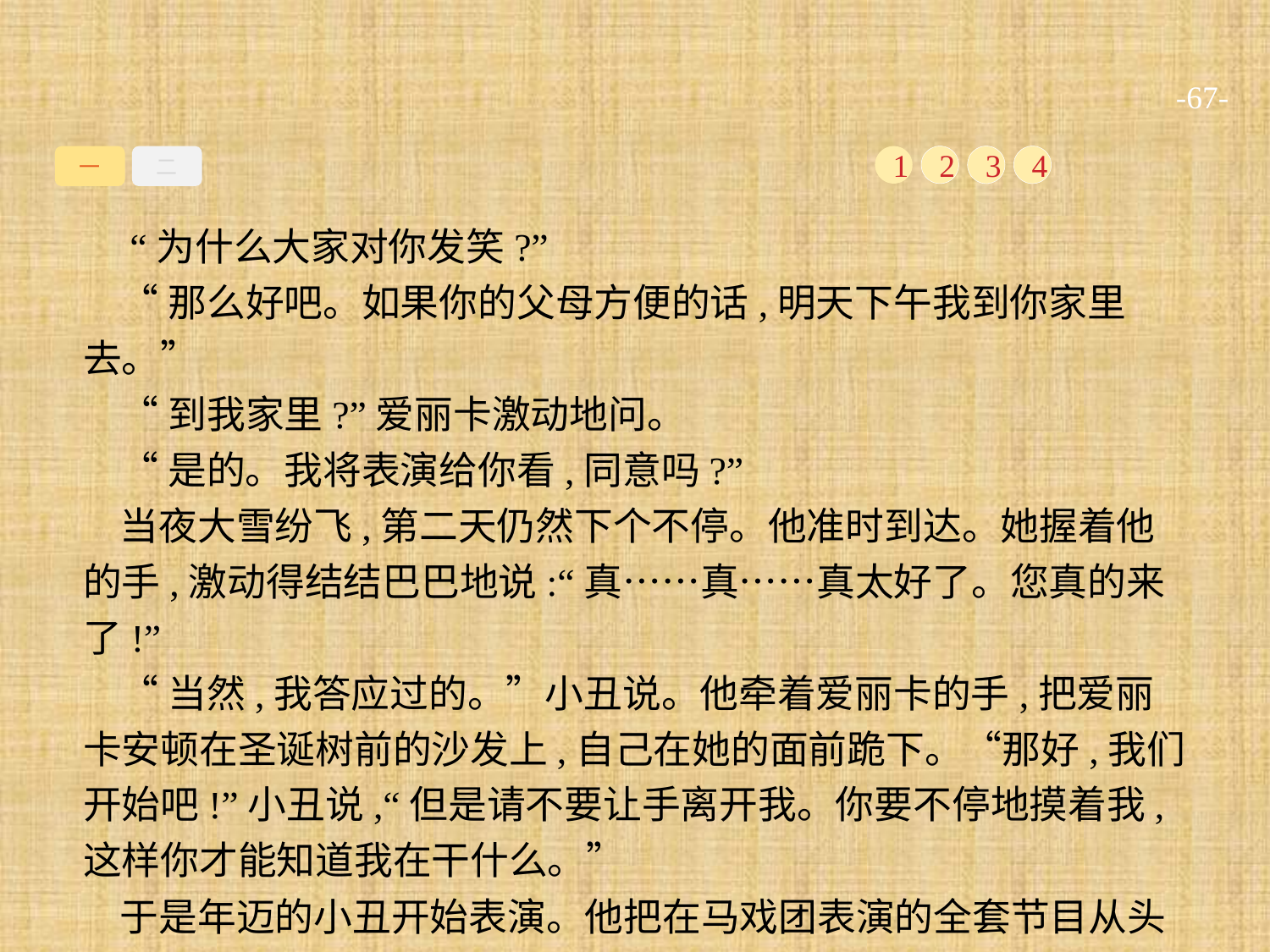

-67-
一
二
1
2
3
4
 “为什么大家对你发笑?”
“那么好吧。如果你的父母方便的话,明天下午我到你家里去。”
“到我家里?”爱丽卡激动地问。
“是的。我将表演给你看,同意吗?”
当夜大雪纷飞,第二天仍然下个不停。他准时到达。她握着他的手,激动得结结巴巴地说:“真……真……真太好了。您真的来了!”
“当然,我答应过的。”小丑说。他牵着爱丽卡的手,把爱丽卡安顿在圣诞树前的沙发上,自己在她的面前跪下。“那好,我们开始吧!”小丑说,“但是请不要让手离开我。你要不停地摸着我,这样你才能知道我在干什么。”
于是年迈的小丑开始表演。他把在马戏团表演的全套节目从头做起。